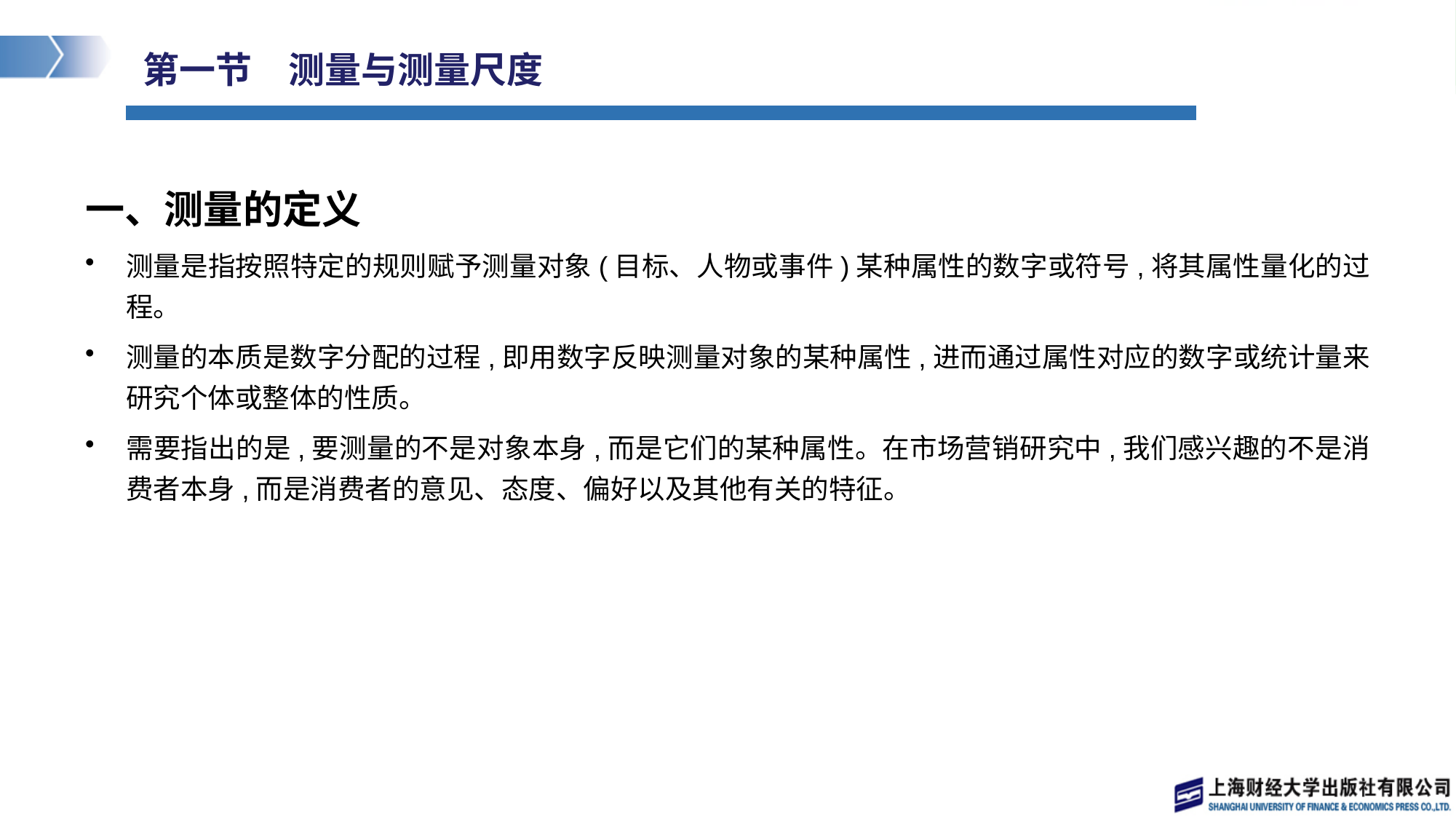

# 第一节　测量与测量尺度
一、测量的定义
测量是指按照特定的规则赋予测量对象(目标、人物或事件)某种属性的数字或符号,将其属性量化的过程。
测量的本质是数字分配的过程,即用数字反映测量对象的某种属性,进而通过属性对应的数字或统计量来研究个体或整体的性质。
需要指出的是,要测量的不是对象本身,而是它们的某种属性。在市场营销研究中,我们感兴趣的不是消费者本身,而是消费者的意见、态度、偏好以及其他有关的特征。